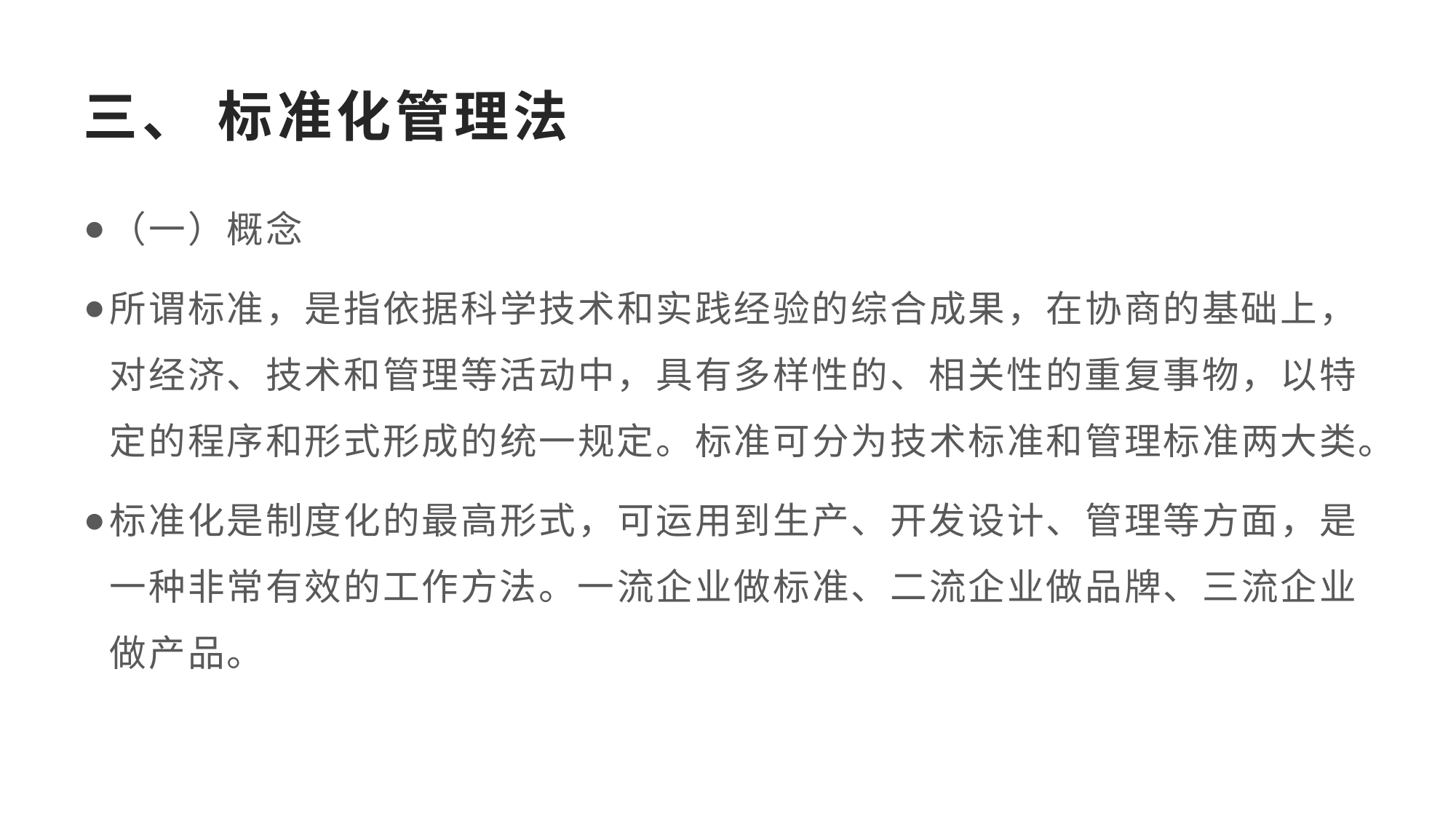

# 三、 标准化管理法
（一）概念
所谓标准，是指依据科学技术和实践经验的综合成果，在协商的基础上，对经济、技术和管理等活动中，具有多样性的、相关性的重复事物，以特定的程序和形式形成的统一规定。标准可分为技术标准和管理标准两大类。
标准化是制度化的最高形式，可运用到生产、开发设计、管理等方面，是一种非常有效的工作方法。一流企业做标准、二流企业做品牌、三流企业做产品。